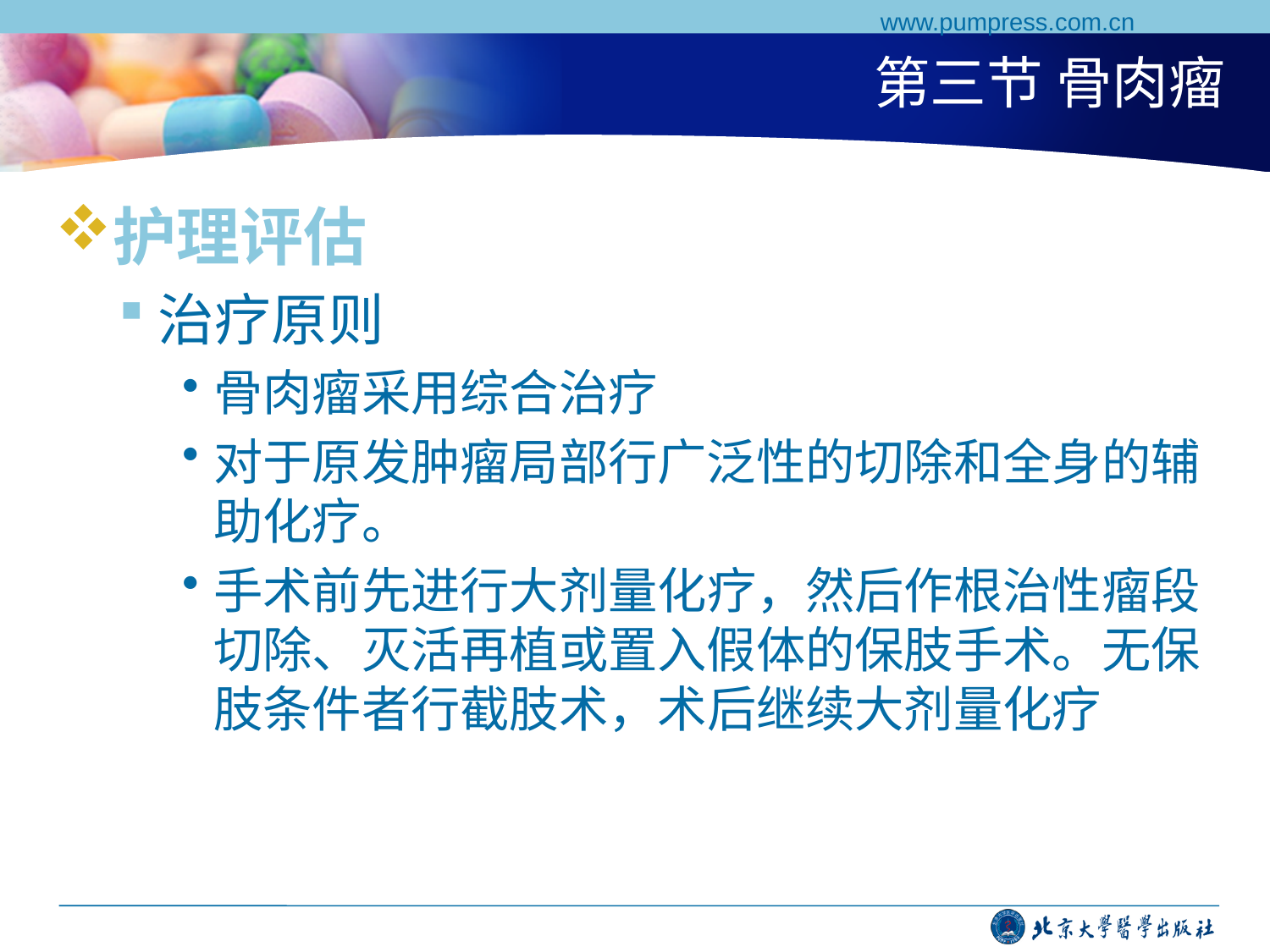

www.pumpress.com.cn
# 第三节 骨肉瘤
护理评估
治疗原则
骨肉瘤采用综合治疗
对于原发肿瘤局部行广泛性的切除和全身的辅助化疗。
手术前先进行大剂量化疗，然后作根治性瘤段切除、灭活再植或置入假体的保肢手术。无保肢条件者行截肢术，术后继续大剂量化疗